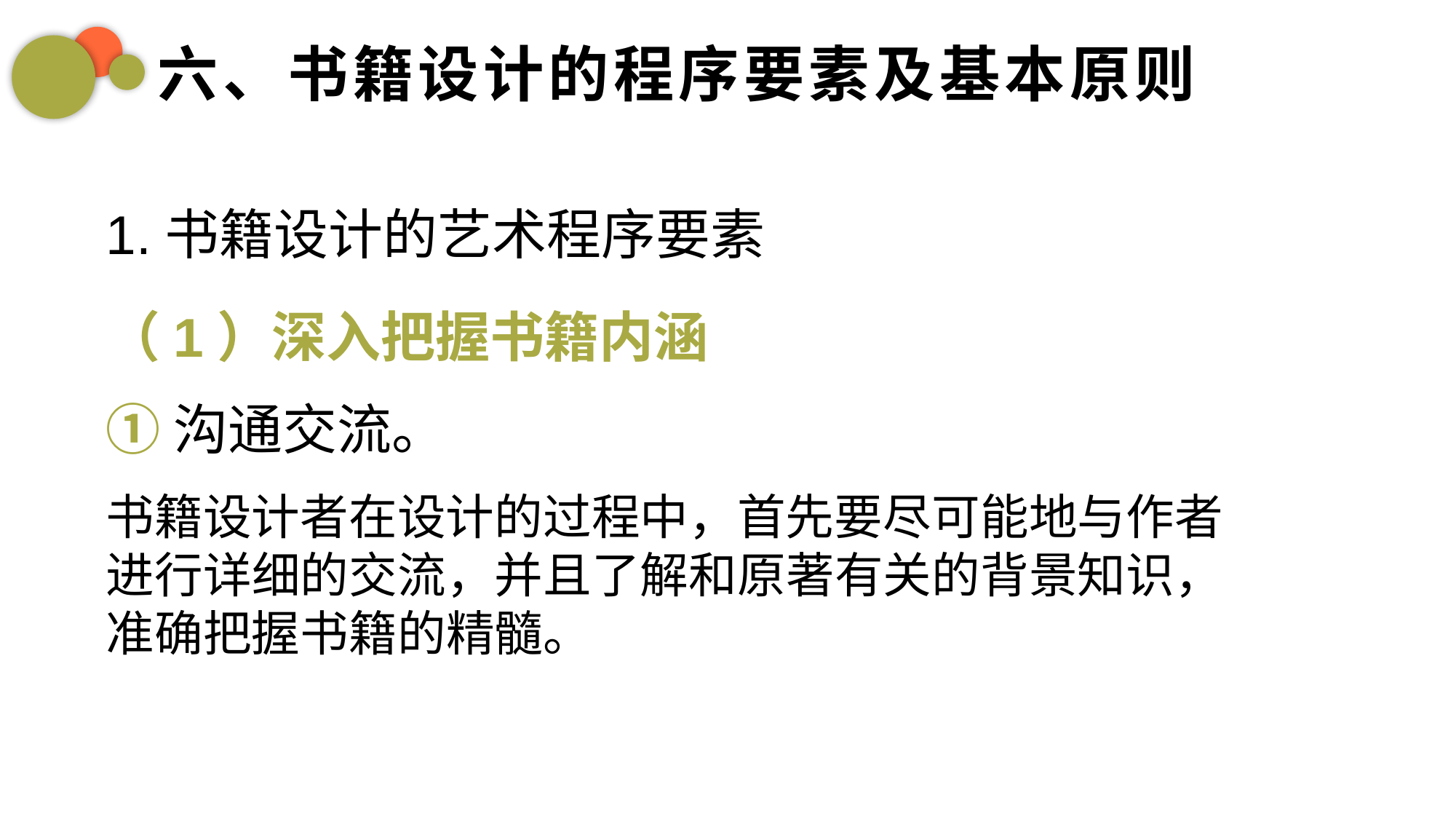

六、书籍设计的程序要素及基本原则
1.书籍设计的艺术程序要素
（1）深入把握书籍内涵
①沟通交流。
书籍设计者在设计的过程中，首先要尽可能地与作者进行详细的交流，并且了解和原著有关的背景知识，准确把握书籍的精髓。